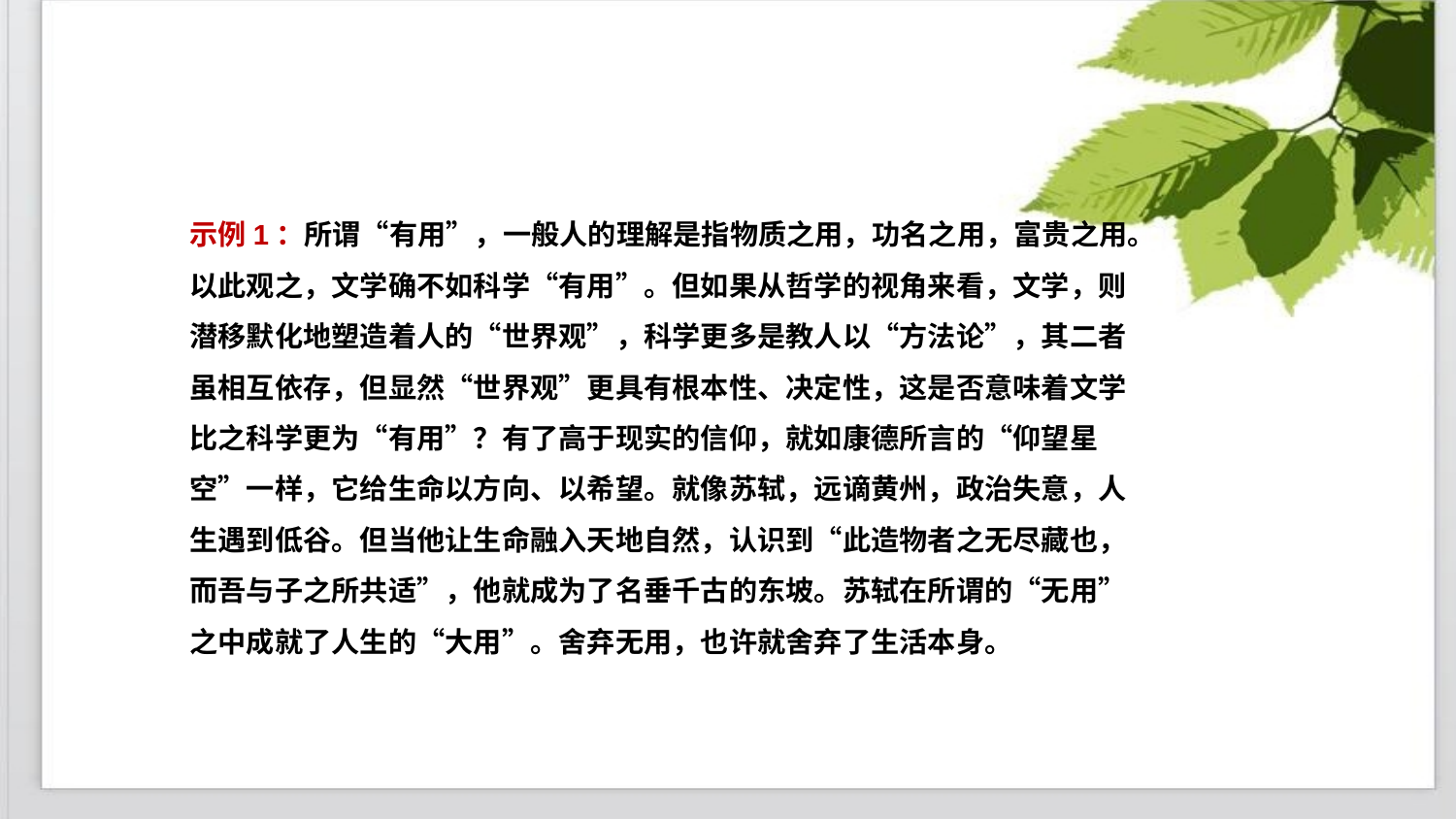

示例1：所谓“有用”，一般人的理解是指物质之用，功名之用，富贵之用。以此观之，文学确不如科学“有用”。但如果从哲学的视角来看，文学，则潜移默化地塑造着人的“世界观”，科学更多是教人以“方法论”，其二者虽相互依存，但显然“世界观”更具有根本性、决定性，这是否意味着文学比之科学更为“有用”？有了高于现实的信仰，就如康德所言的“仰望星空”一样，它给生命以方向、以希望。就像苏轼，远谪黄州，政治失意，人生遇到低谷。但当他让生命融入天地自然，认识到“此造物者之无尽藏也，而吾与子之所共适”，他就成为了名垂千古的东坡。苏轼在所谓的“无用”之中成就了人生的“大用”。舍弃无用，也许就舍弃了生活本身。